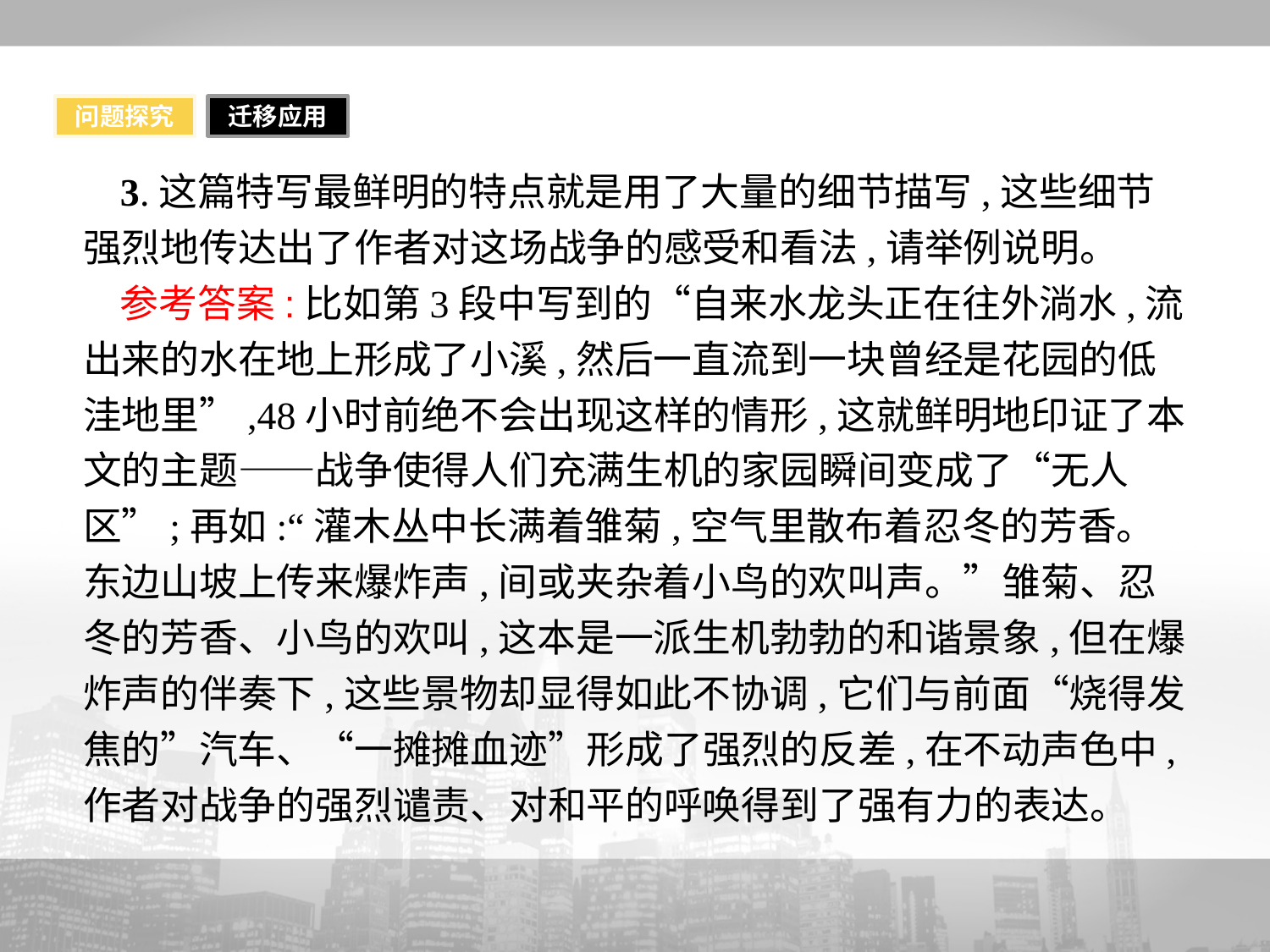

问题探究
迁移应用
3.这篇特写最鲜明的特点就是用了大量的细节描写,这些细节强烈地传达出了作者对这场战争的感受和看法,请举例说明。
参考答案:比如第3段中写到的“自来水龙头正在往外淌水,流出来的水在地上形成了小溪,然后一直流到一块曾经是花园的低洼地里”,48小时前绝不会出现这样的情形,这就鲜明地印证了本文的主题——战争使得人们充满生机的家园瞬间变成了“无人区”;再如:“灌木丛中长满着雏菊,空气里散布着忍冬的芳香。东边山坡上传来爆炸声,间或夹杂着小鸟的欢叫声。”雏菊、忍冬的芳香、小鸟的欢叫,这本是一派生机勃勃的和谐景象,但在爆炸声的伴奏下,这些景物却显得如此不协调,它们与前面“烧得发焦的”汽车、“一摊摊血迹”形成了强烈的反差,在不动声色中,作者对战争的强烈谴责、对和平的呼唤得到了强有力的表达。